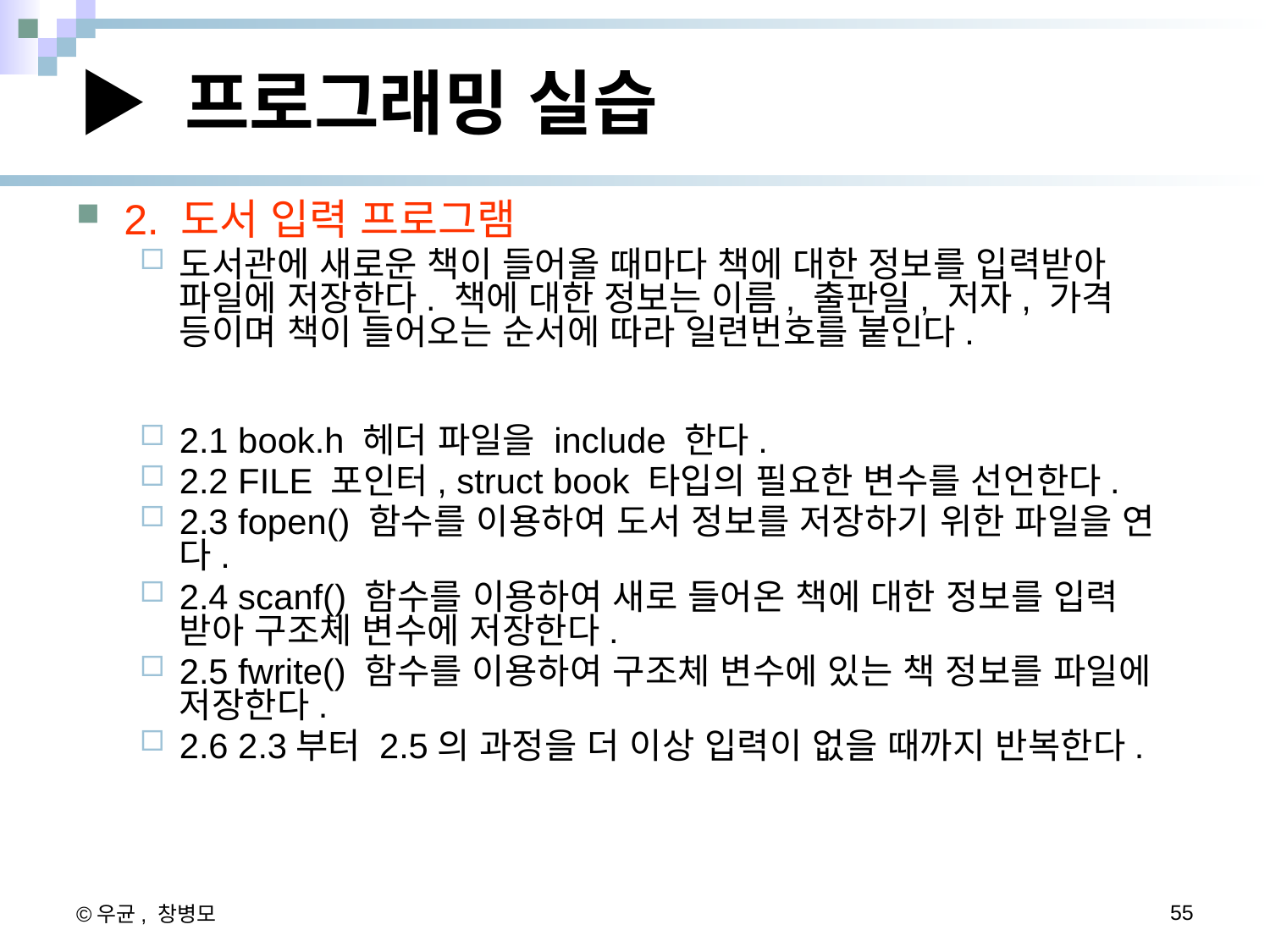

# ▶ 프로그래밍 실습
2. 도서 입력 프로그램
도서관에 새로운 책이 들어올 때마다 책에 대한 정보를 입력받아 파일에 저장한다. 책에 대한 정보는 이름, 출판일, 저자, 가격 등이며 책이 들어오는 순서에 따라 일련번호를 붙인다.

2.1 book.h 헤더 파일을 include 한다.
2.2 FILE 포인터, struct book 타입의 필요한 변수를 선언한다.
2.3 fopen() 함수를 이용하여 도서 정보를 저장하기 위한 파일을 연다.
2.4 scanf() 함수를 이용하여 새로 들어온 책에 대한 정보를 입력 받아 구조체 변수에 저장한다.
2.5 fwrite() 함수를 이용하여 구조체 변수에 있는 책 정보를 파일에 저장한다.
2.6 2.3부터 2.5의 과정을 더 이상 입력이 없을 때까지 반복한다.

©우균, 창병모
55